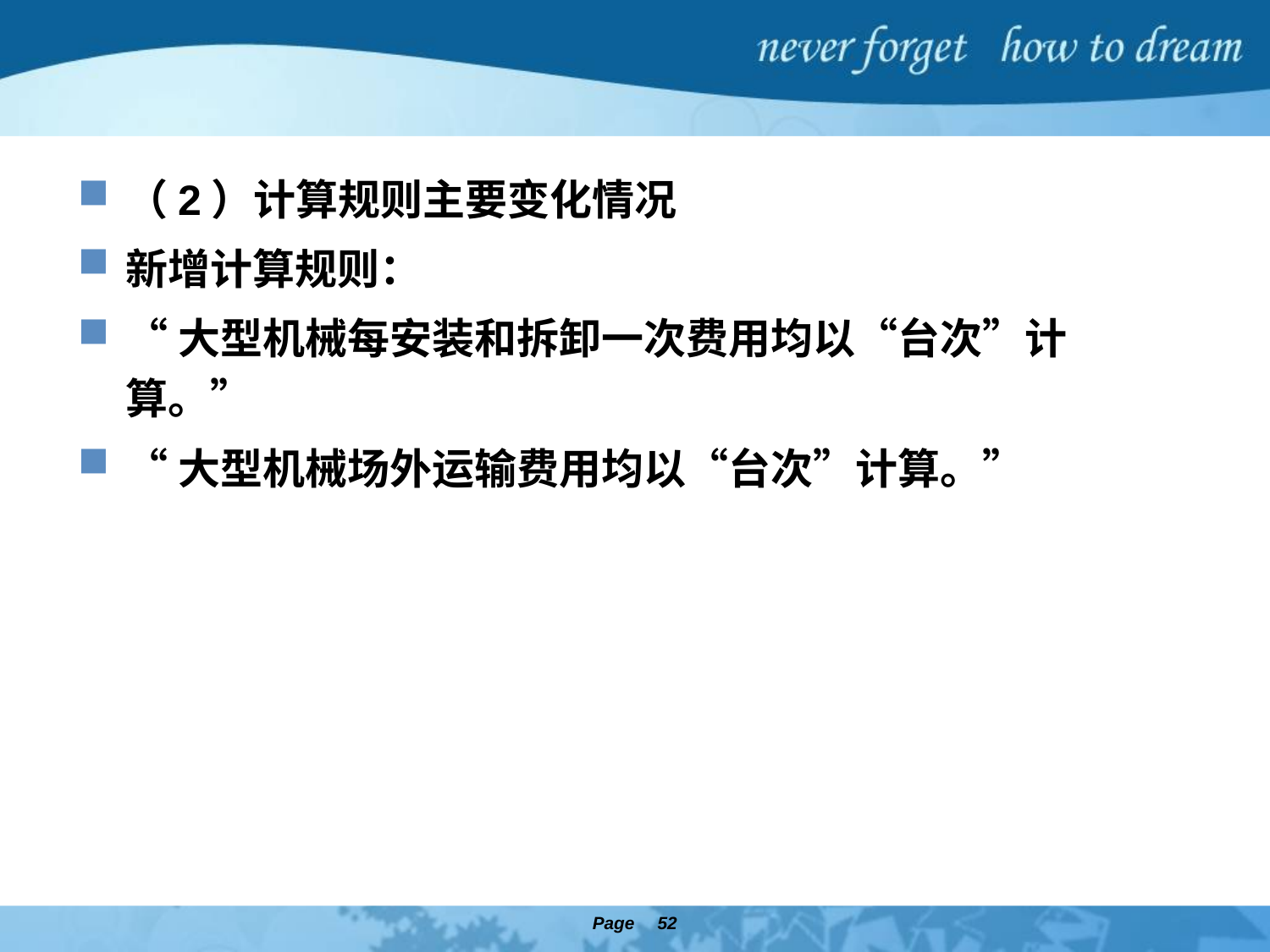

（2）计算规则主要变化情况
新增计算规则：
“大型机械每安装和拆卸一次费用均以“台次”计算。”
“大型机械场外运输费用均以“台次”计算。”